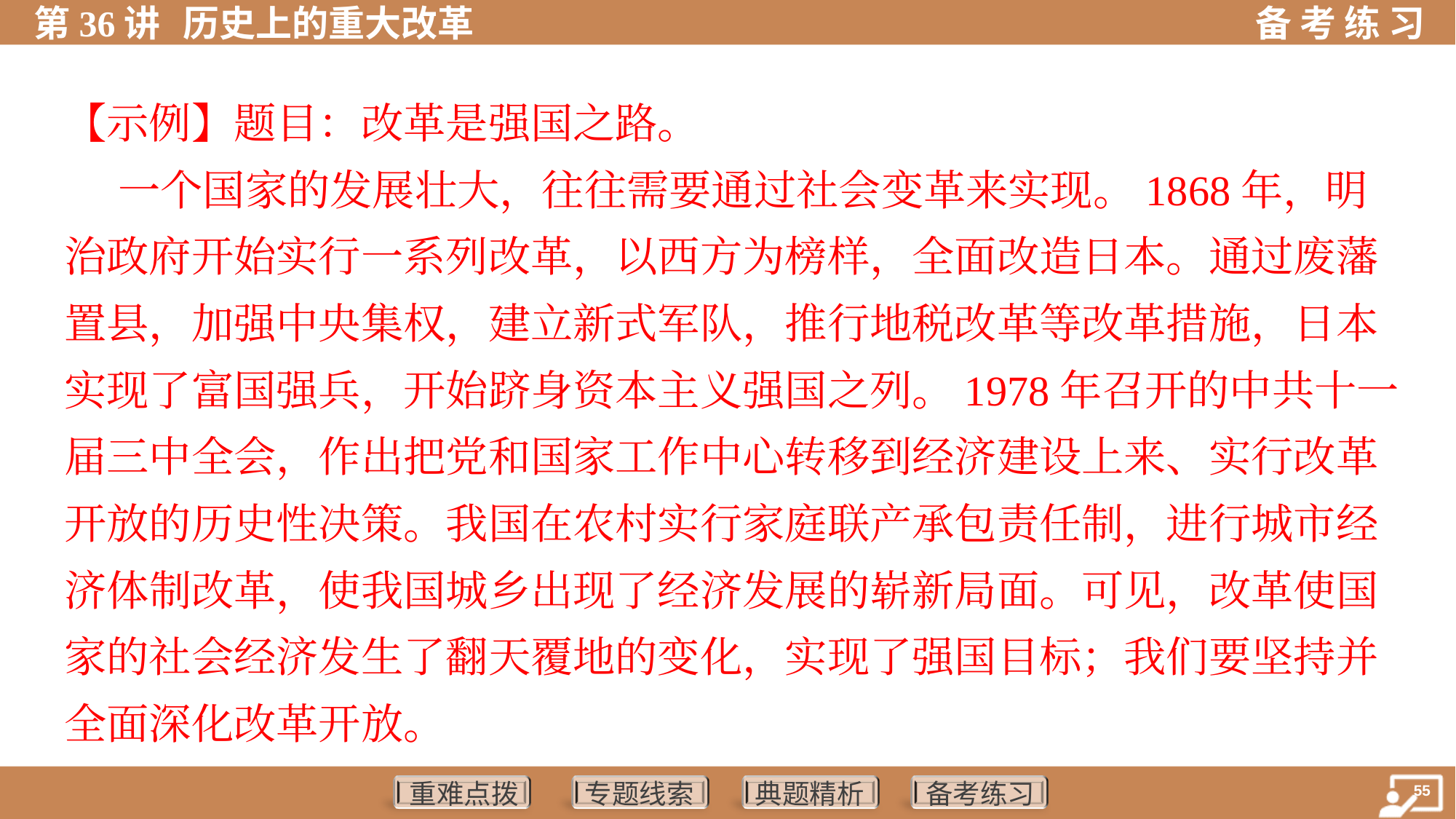

【示例】题目：改革是强国之路。
    一个国家的发展壮大，往往需要通过社会变革来实现。1868年，明
治政府开始实行一系列改革，以西方为榜样，全面改造日本。通过废藩
置县，加强中央集权，建立新式军队，推行地税改革等改革措施，日本
实现了富国强兵，开始跻身资本主义强国之列。1978年召开的中共十一
届三中全会，作出把党和国家工作中心转移到经济建设上来、实行改革
开放的历史性决策。我国在农村实行家庭联产承包责任制，进行城市经
济体制改革，使我国城乡出现了经济发展的崭新局面。可见，改革使国
家的社会经济发生了翻天覆地的变化，实现了强国目标；我们要坚持并
全面深化改革开放。